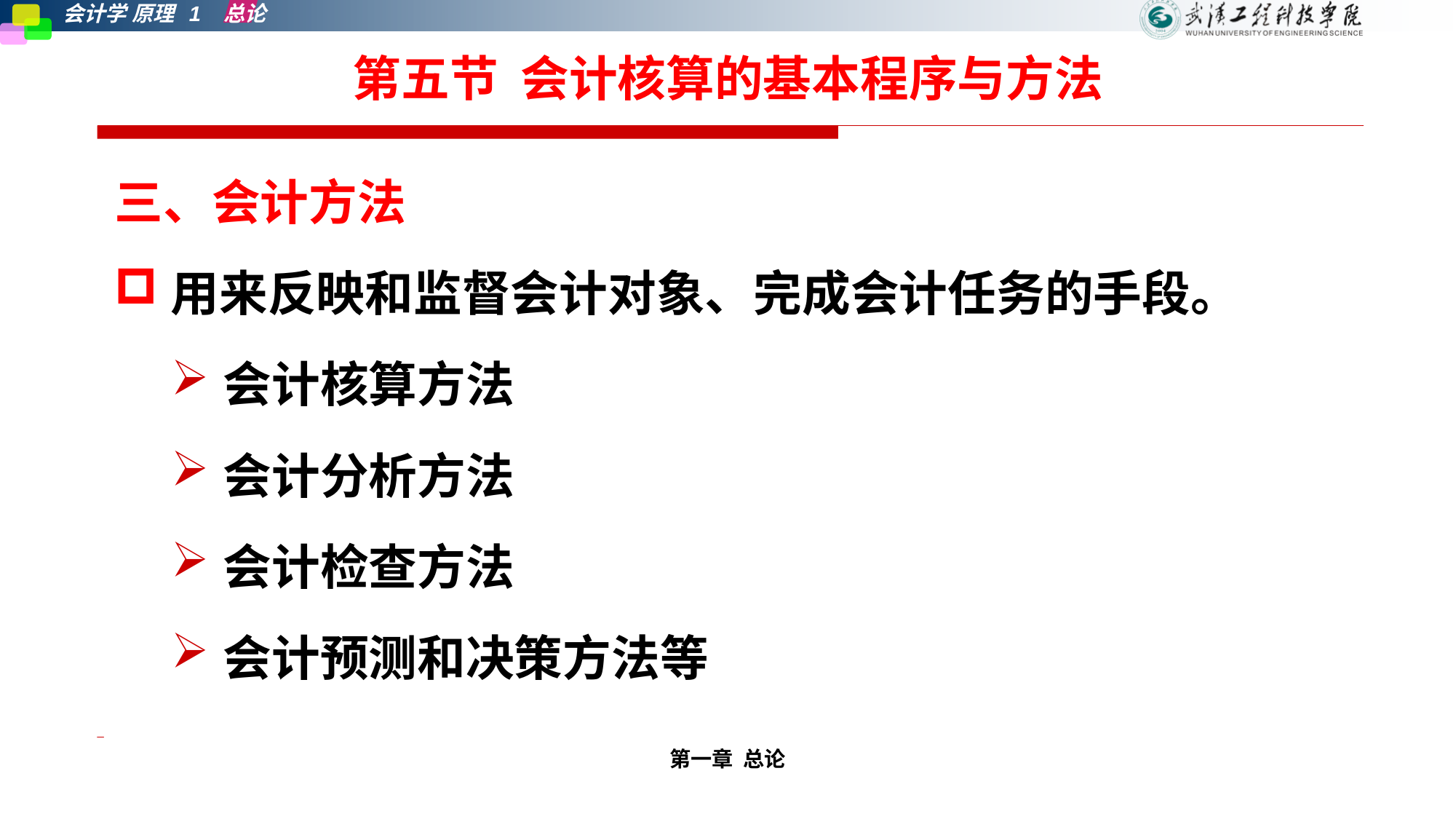

# 第五节  会计核算的基本程序与方法
三、会计方法
用来反映和监督会计对象、完成会计任务的手段。
会计核算方法
会计分析方法
会计检查方法
会计预测和决策方法等
第一章  总论